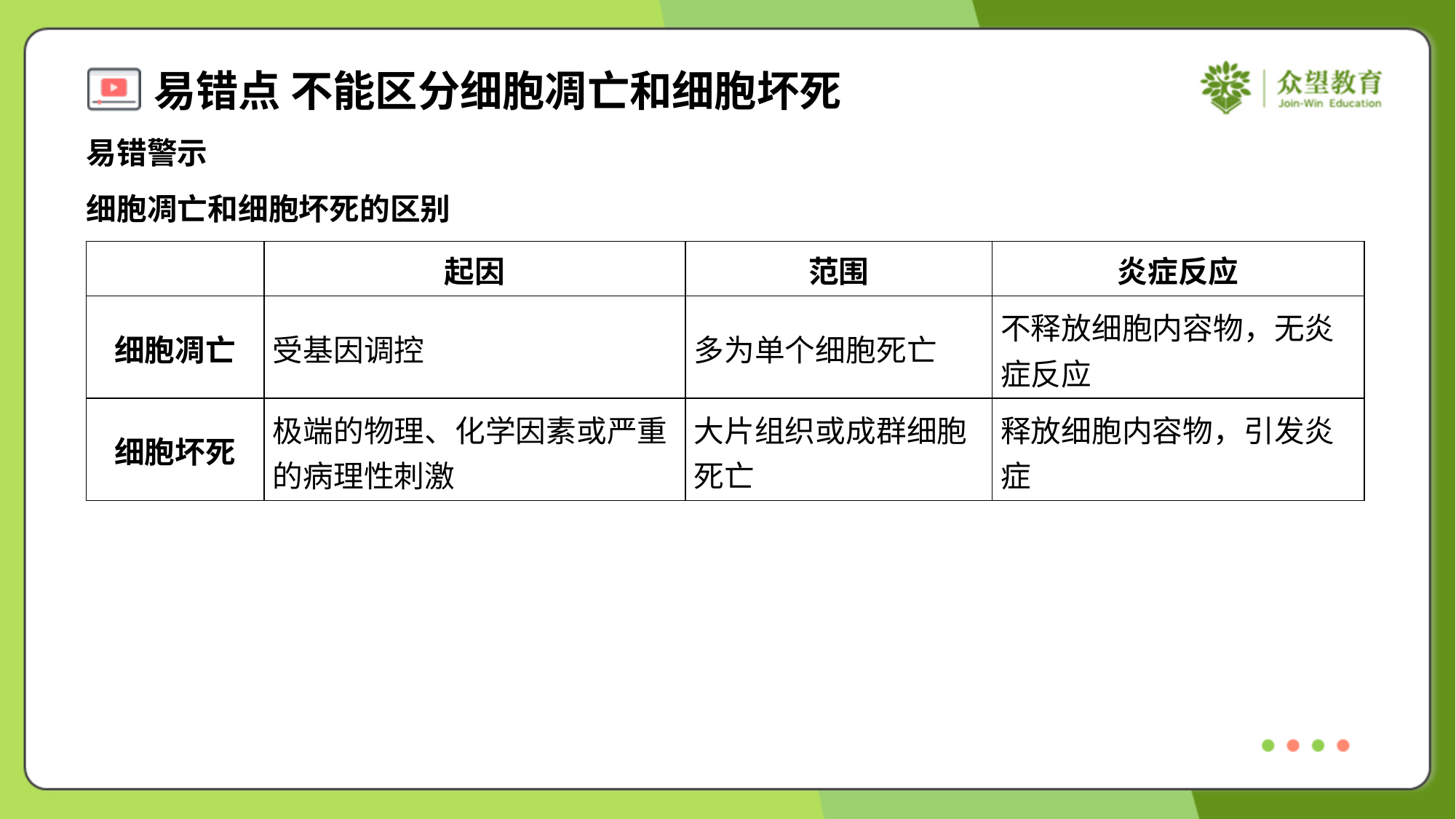

易错警示
细胞凋亡和细胞坏死的区别
|  | 起因 | 范围 | 炎症反应 |
| --- | --- | --- | --- |
| 细胞凋亡 | 受基因调控 | 多为单个细胞死亡 | 不释放细胞内容物，无炎 症反应 |
| 细胞坏死 | 极端的物理、化学因素或严重 的病理性刺激 | 大片组织或成群细胞 死亡 | 释放细胞内容物，引发炎 症 |